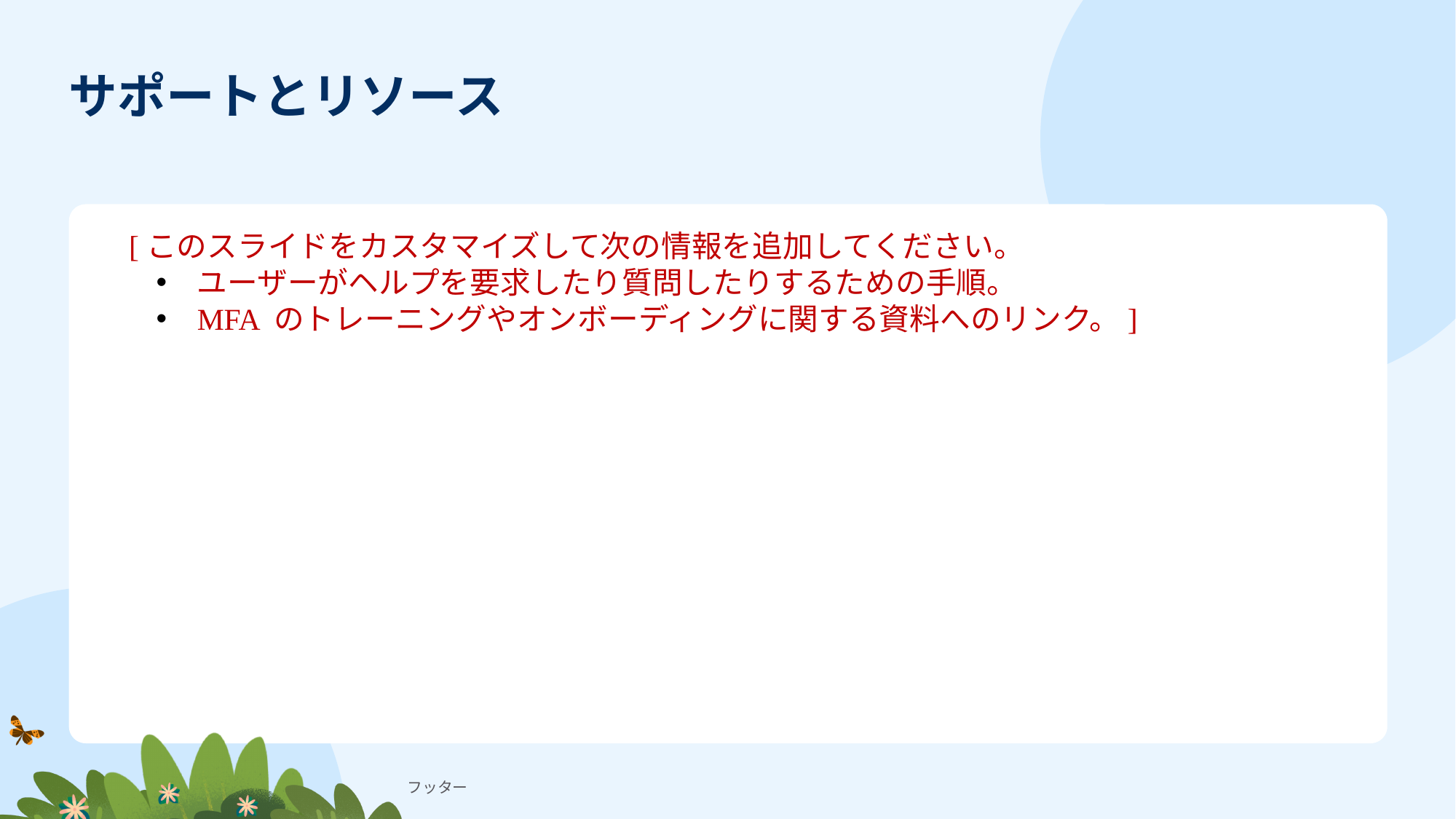

# サポートとリソース
[このスライドをカスタマイズして次の情報を追加してください。
ユーザーがヘルプを要求したり質問したりするための手順。
MFA のトレーニングやオンボーディングに関する資料へのリンク。]
フッター